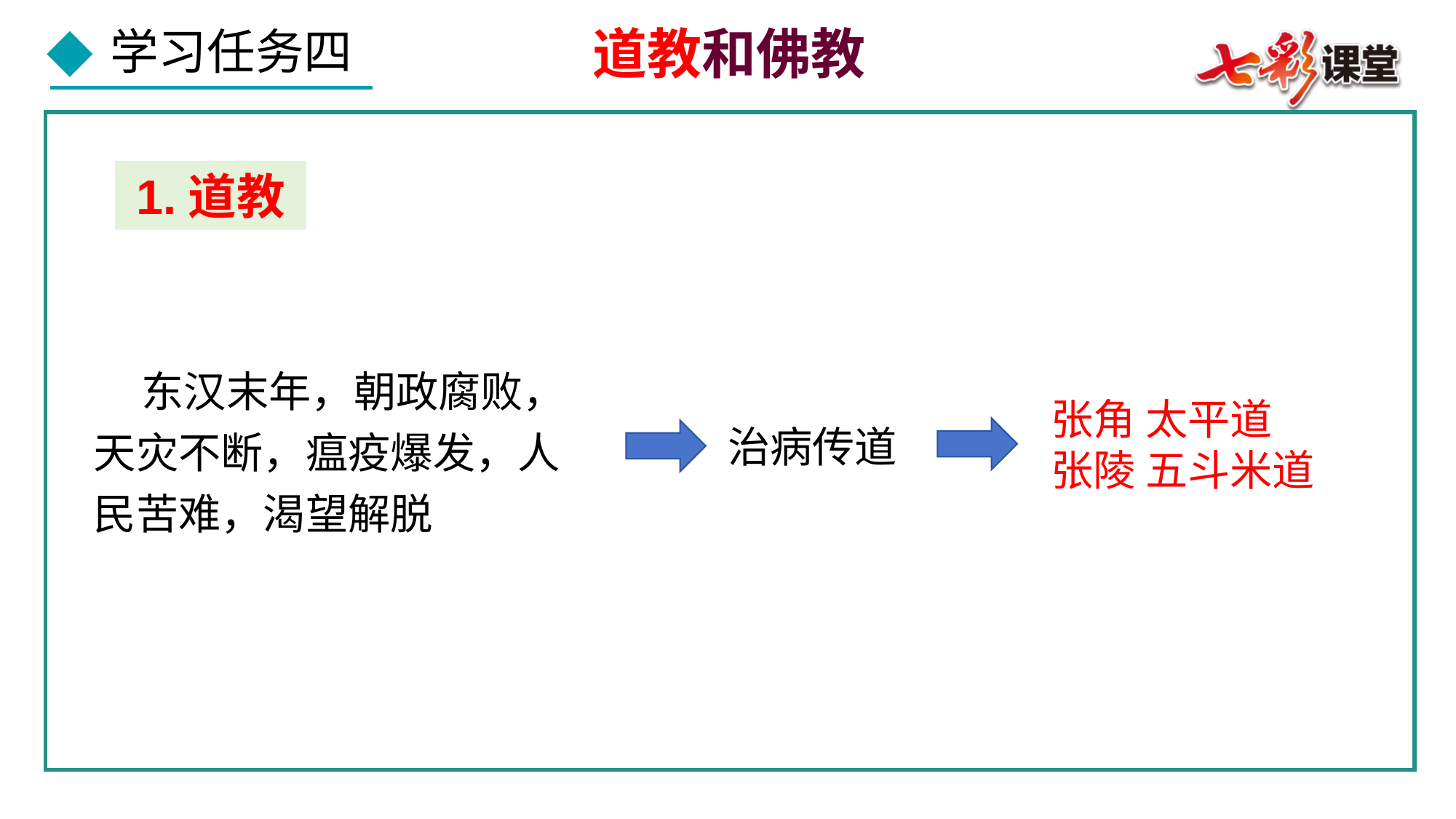

道教和佛教
1.道教
    东汉末年，朝政腐败，天灾不断，瘟疫爆发，人民苦难，渴望解脱
张角 太平道
张陵 五斗米道
治病传道